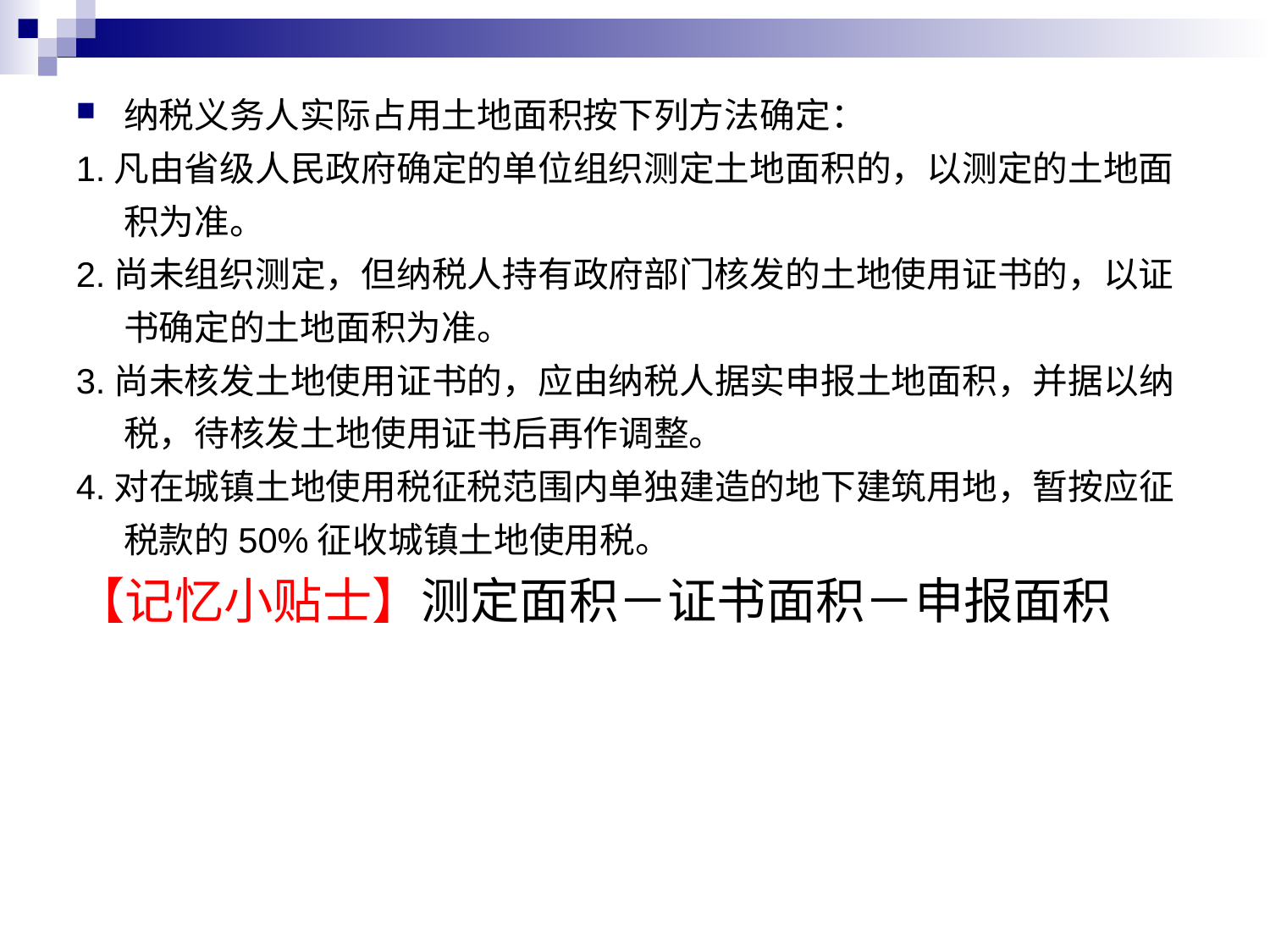

纳税义务人实际占用土地面积按下列方法确定：
1.凡由省级人民政府确定的单位组织测定土地面积的，以测定的土地面积为准。
2.尚未组织测定，但纳税人持有政府部门核发的土地使用证书的，以证书确定的土地面积为准。
3.尚未核发土地使用证书的，应由纳税人据实申报土地面积，并据以纳税，待核发土地使用证书后再作调整。
4.对在城镇土地使用税征税范围内单独建造的地下建筑用地，暂按应征税款的50%征收城镇土地使用税。
【记忆小贴士】测定面积－证书面积－申报面积